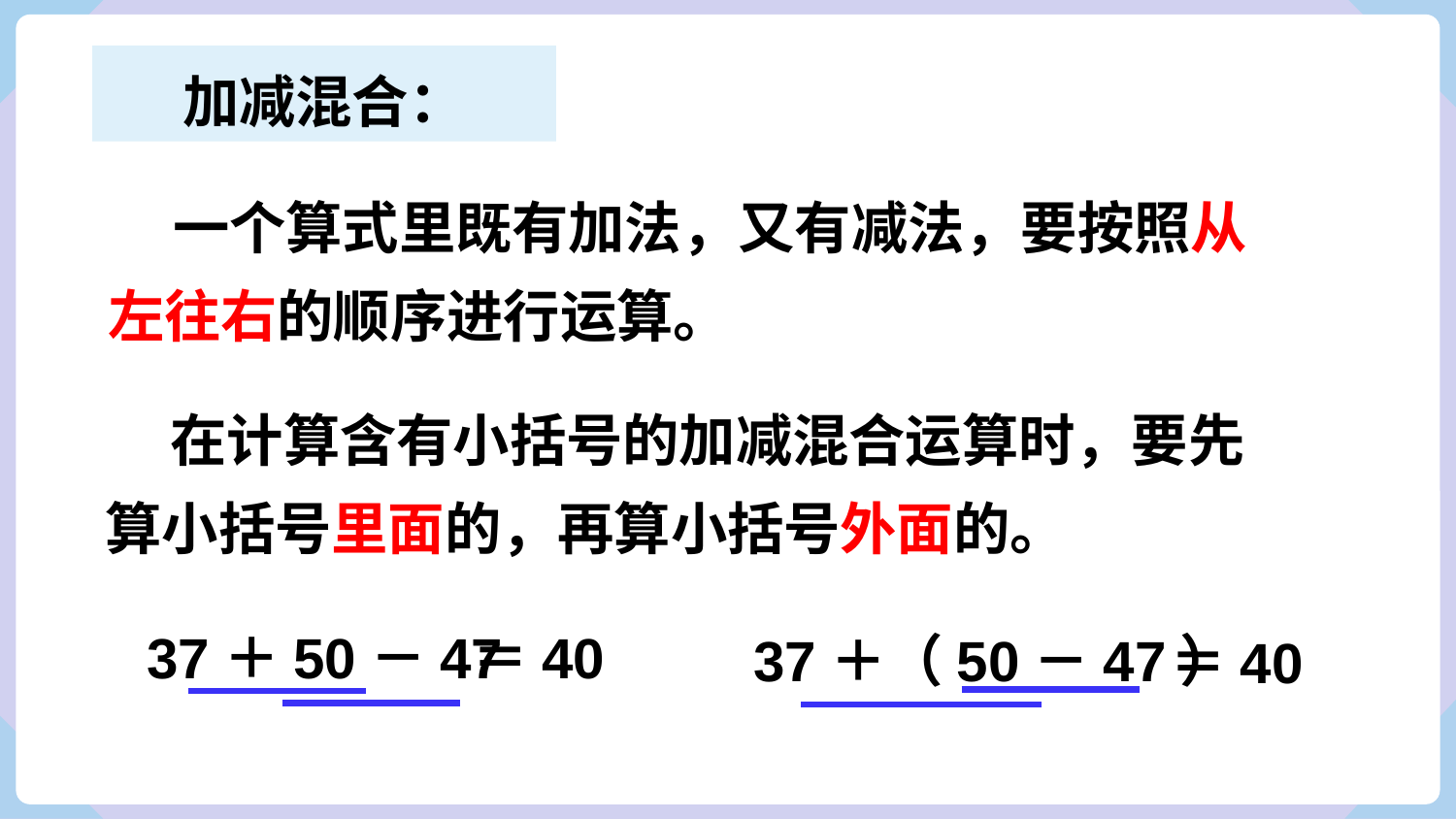

加减混合：
    一个算式里既有加法，又有减法，要按照从左往右的顺序进行运算。
    在计算含有小括号的加减混合运算时，要先算小括号里面的，再算小括号外面的。
   37＋50－47
＝40
   37＋（50－47）
＝40